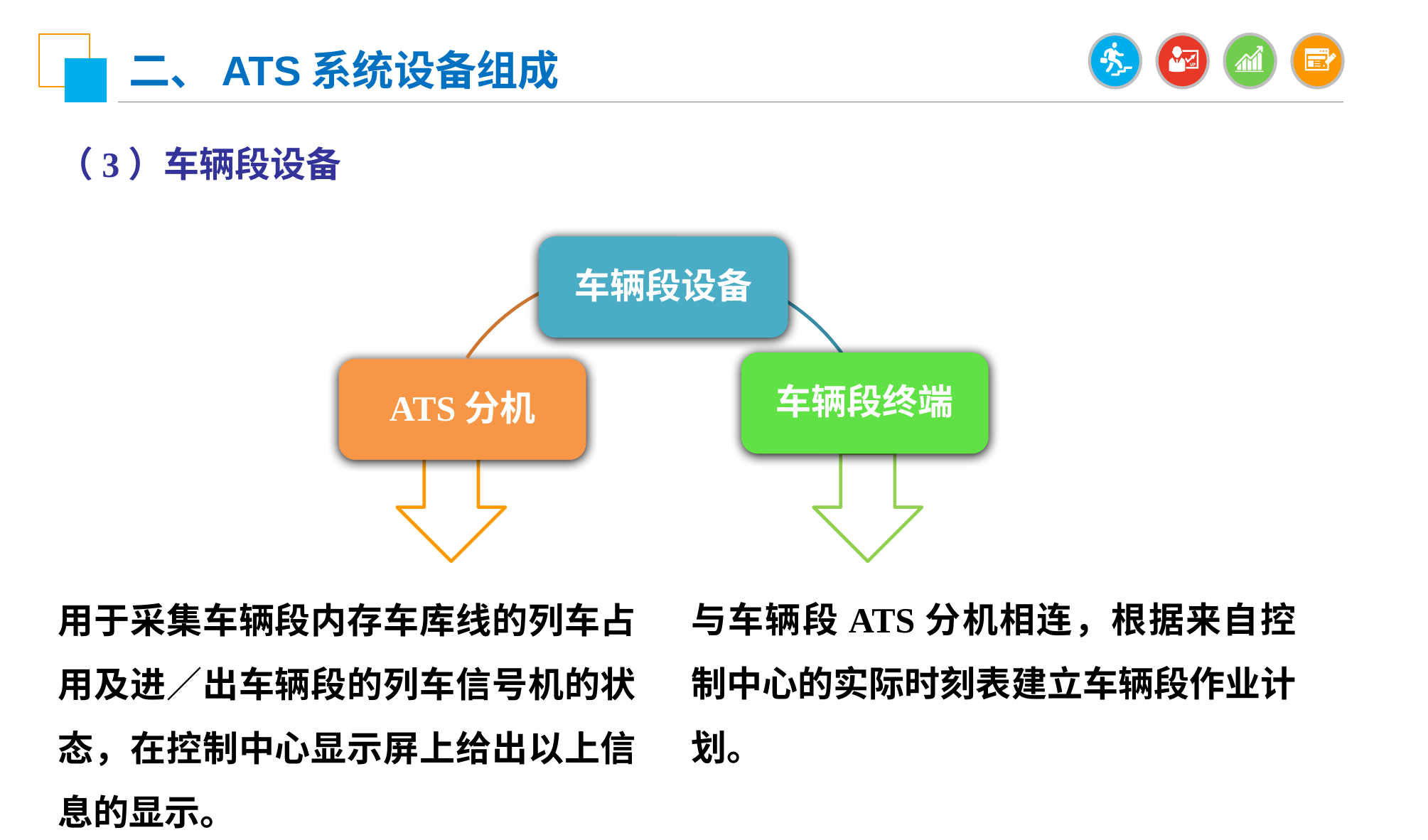

二、ATS系统设备组成
（3）车辆段设备

车辆段设备

ATS分机

车辆段终端

与车辆段ATS分机相连，根据来自控制中心的实际时刻表建立车辆段作业计划。
用于采集车辆段内存车库线的列车占用及进／出车辆段的列车信号机的状态，在控制中心显示屏上给出以上信息的显示。